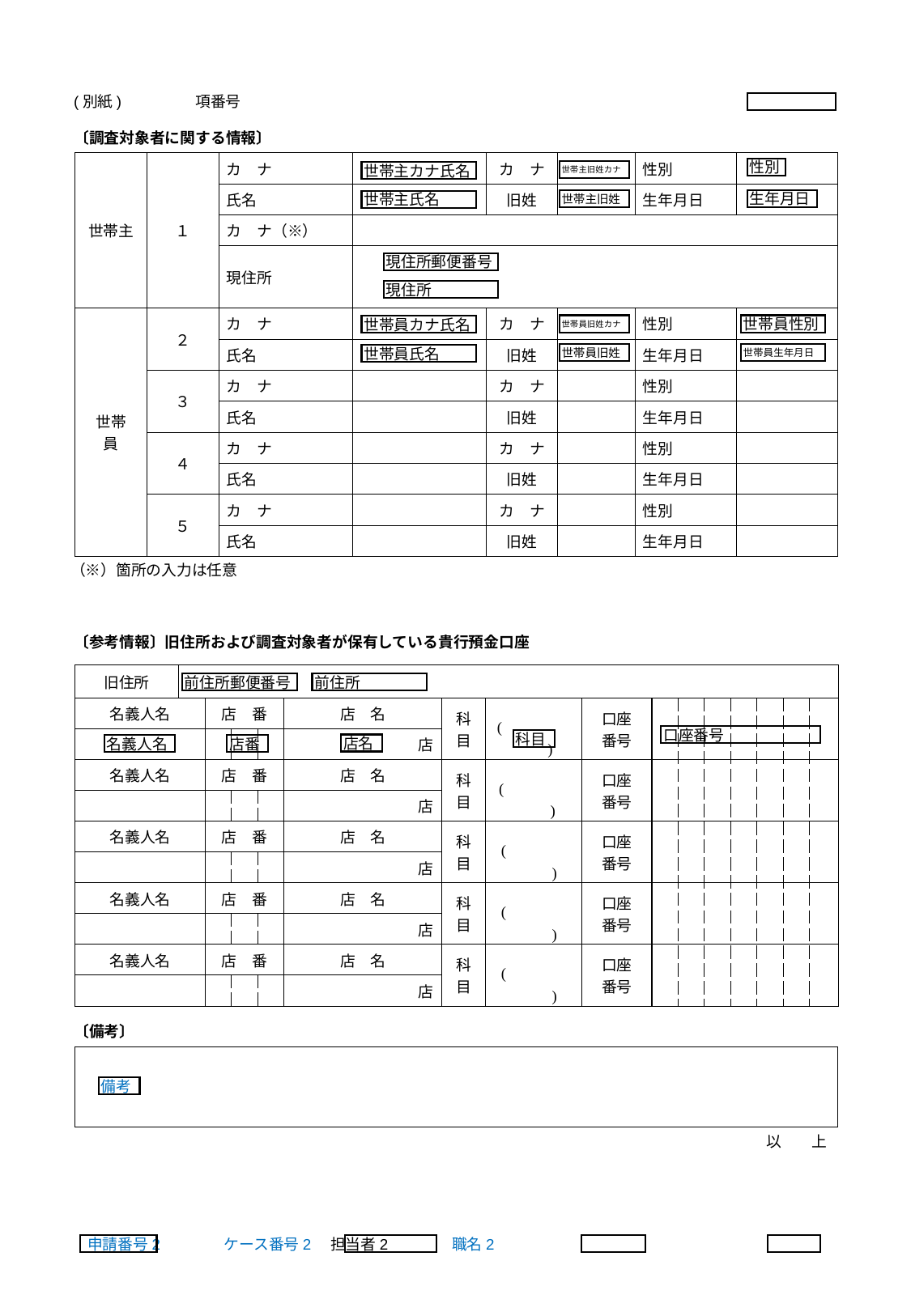

(別紙)	項番号

〔調査対象者に関する情報〕

| 世帯主 | １ | カ　ナ |  | カ　ナ |  | 性別 |  |
| --- | --- | --- | --- | --- | --- | --- | --- |
|  |  | 氏名 |  | 旧姓 |  | 生年月日 |  |
|  |  | カ　ナ（※） |  |  |  |  |  |
|  |  | 現住所 |  |  |  |  |  |
| 世帯員 | ２ | カ　ナ |  | カ　ナ |  | 性別 |  |
|  |  | 氏名 |  | 旧姓 |  | 生年月日 |  |
|  | ３ | カ　ナ |  | カ　ナ |  | 性別 |  |
|  |  | 氏名 |  | 旧姓 |  | 生年月日 |  |
|  | ４ | カ　ナ |  | カ　ナ |  | 性別 |  |
|  |  | 氏名 |  | 旧姓 |  | 生年月日 |  |
|  | ５ | カ　ナ |  | カ　ナ |  | 性別 |  |
|  |  | 氏名 |  | 旧姓 |  | 生年月日 |  |
性別
世帯主旧姓カナ
世帯主カナ氏名
世帯主旧姓
生年月日
世帯主氏名
現住所郵便番号
現住所
世帯員旧姓カナ
世帯員性別
世帯員カナ氏名
世帯員旧姓
世帯員生年月日
世帯員氏名
（※）箇所の入力は任意

〔参考情報〕旧住所および調査対象者が保有している貴行預金口座
| 旧住所 |  | 〒　　- |  |  |  |  |  |  |  |  |  |  |  |  |  |
| --- | --- | --- | --- | --- | --- | --- | --- | --- | --- | --- | --- | --- | --- | --- | --- |
| 名義人名 |  | 店　番 |  |  | 店　名 | 科目 | ( 　　　　　 ) | 口座 番号 |  |  |  |  |  |  |  |
|  |  |  |  |  | 店 |  |  |  |  |  |  |  |  |  |  |
| 名義人名 |  | 店　番 |  |  | 店　名 | 科目 | ( 　　　　　 ) | 口座 番号 |  |  |  |  |  |  |  |
|  |  |  |  |  | 店 |  |  |  |  |  |  |  |  |  |  |
| 名義人名 |  | 店　番 |  |  | 店　名 | 科目 | ( 　　　　　 ) | 口座 番号 |  |  |  |  |  |  |  |
|  |  |  |  |  | 店 |  |  |  |  |  |  |  |  |  |  |
| 名義人名 |  | 店　番 |  |  | 店　名 | 科目 | ( 　　　　　 ) | 口座 番号 |  |  |  |  |  |  |  |
|  |  |  |  |  | 店 |  |  |  |  |  |  |  |  |  |  |
| 名義人名 |  | 店　番 |  |  | 店　名 | 科目 | ( 　　　　　 ) | 口座 番号 |  |  |  |  |  |  |  |
|  |  |  |  |  | 店 |  |  |  |  |  |  |  |  |  |  |
前住所郵便番号
前住所
口座番号
科目
店名
名義人名
店番
〔備考〕〔備考〕
|  |
| --- |
備考
以　　上
申請番号2　	　ケース番号2	担当者2	職名2